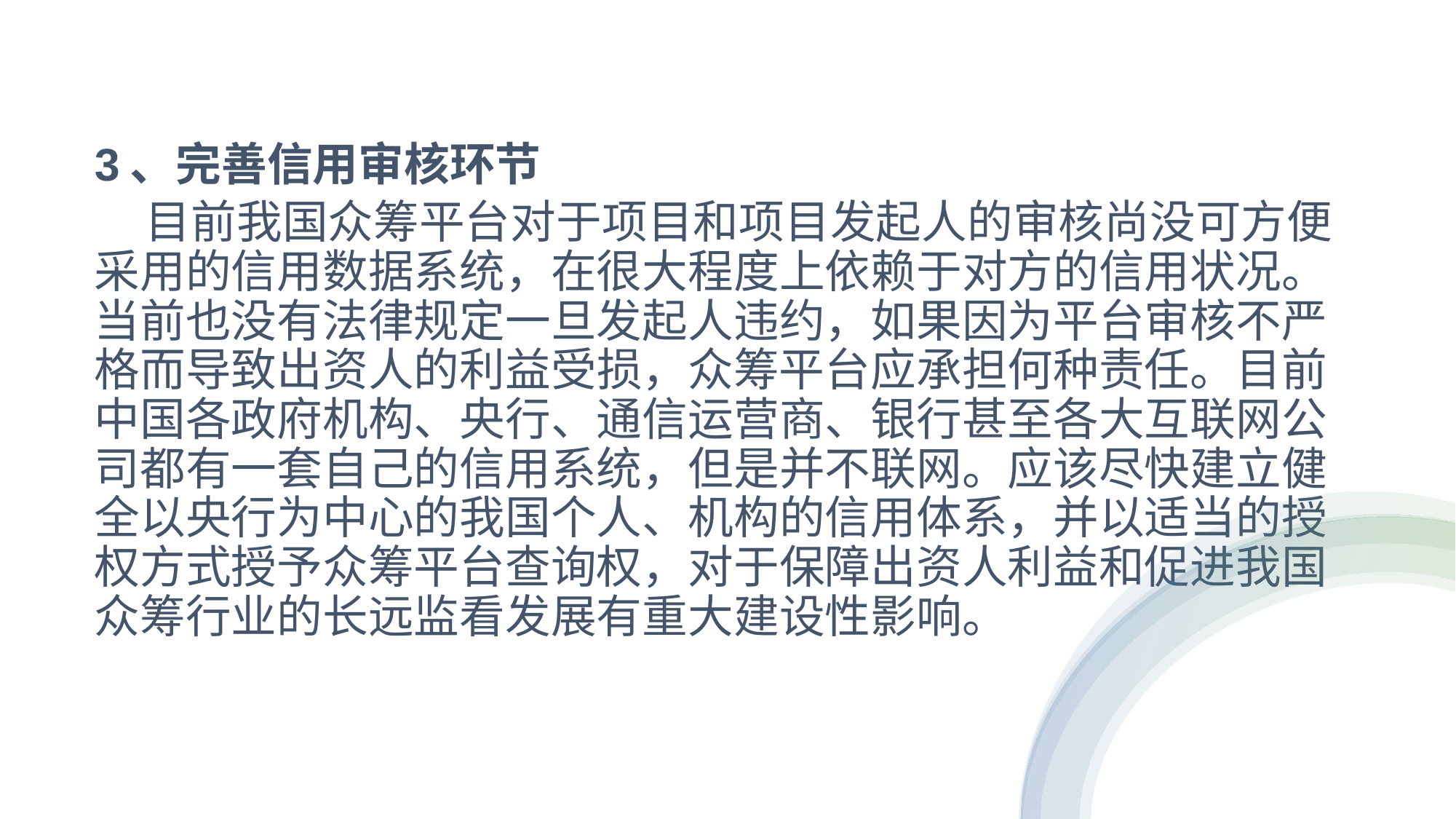

3、完善信用审核环节
    目前我国众筹平台对于项目和项目发起人的审核尚没可方便采用的信用数据系统，在很大程度上依赖于对方的信用状况。当前也没有法律规定一旦发起人违约，如果因为平台审核不严格而导致出资人的利益受损，众筹平台应承担何种责任。目前中国各政府机构、央行、通信运营商、银行甚至各大互联网公司都有一套自己的信用系统，但是并不联网。应该尽快建立健全以央行为中心的我国个人、机构的信用体系，并以适当的授权方式授予众筹平台查询权，对于保障出资人利益和促进我国众筹行业的长远监看发展有重大建设性影响。